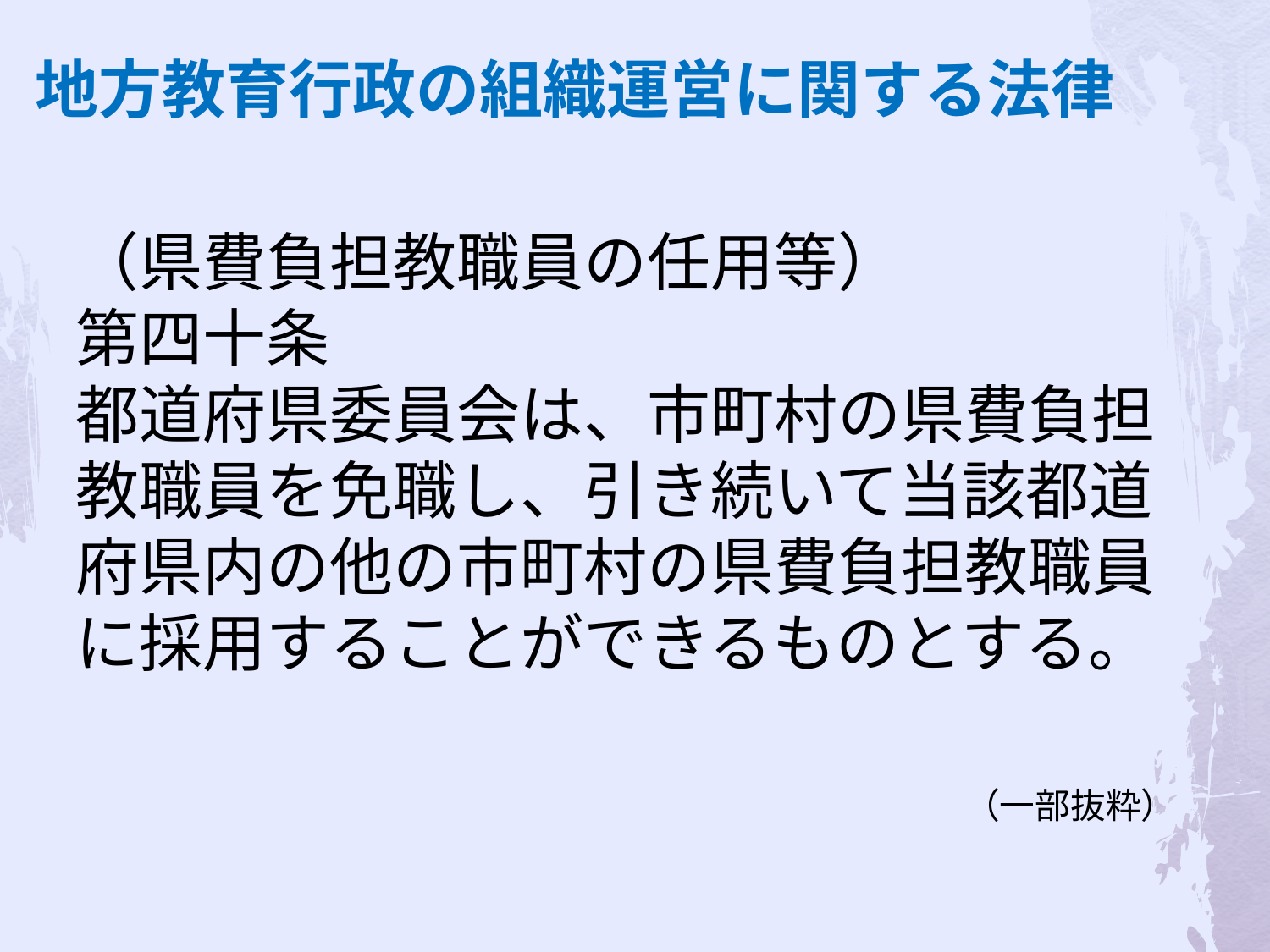

地方教育行政の組織運営に関する法律
（県費負担教職員の任用等）
第四十条
都道府県委員会は、市町村の県費負担教職員を免職し、引き続いて当該都道府県内の他の市町村の県費負担教職員に採用することができるものとする。

　　　　　　　　　　　　　　（一部抜粋）